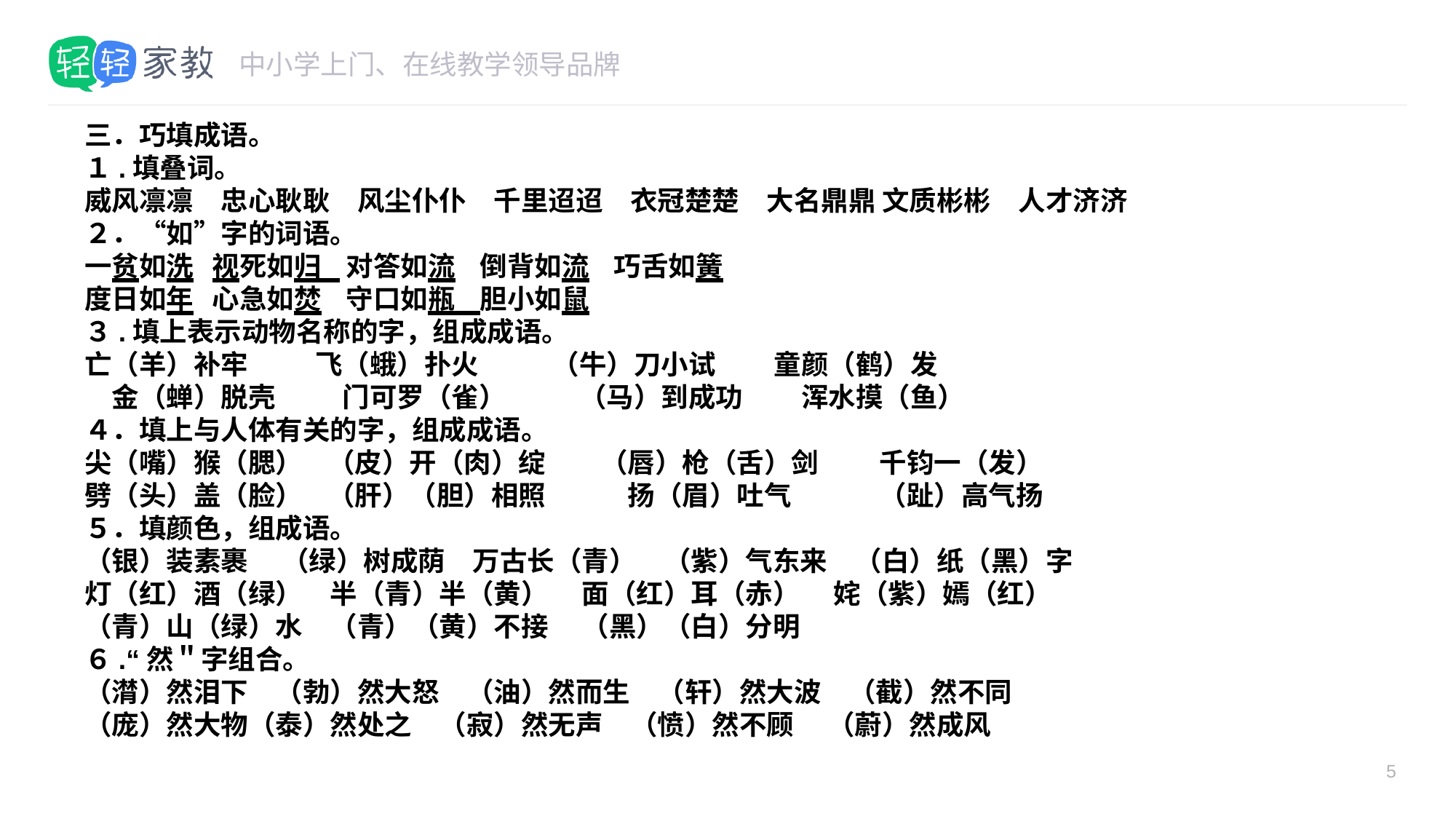

#
三．巧填成语。
１.填叠词。
威风凛凛　忠心耿耿　风尘仆仆　千里迢迢　衣冠楚楚　大名鼎鼎 文质彬彬　人才济济
２．“如”字的词语。
一贫如洗   视死如归    对答如流    倒背如流    巧舌如簧
度日如年   心急如焚    守口如瓶    胆小如鼠
３.填上表示动物名称的字，组成成语。
亡（羊）补牢　  　飞（蛾）扑火　   　（牛）刀小试　     童颜（鹤）发
　金（蝉）脱壳　　  门可罗（雀）　　   （马）到成功　     浑水摸（鱼）
４．填上与人体有关的字，组成成语。
尖（嘴）猴（腮）    （皮）开（肉）绽　　（唇）枪（舌）剑　　 千钧一（发）
劈（头）盖（脸）    （肝）（胆）相照　　　扬（眉）吐气　　　 （趾）高气扬
５．填颜色，组成语。
（银）装素裹　 （绿）树成荫　万古长（青）　（紫）气东来　（白）纸（黑）字
灯（红）酒（绿）　半（青）半（黄）　 面（红）耳（赤）　 姹（紫）嫣（红）
（青）山（绿）水　（青）（黄）不接　 （黑）（白）分明
６.“然＂字组合。
（潸）然泪下　（勃）然大怒　（油）然而生　（轩）然大波　（截）然不同
（庞）然大物（泰）然处之　（寂）然无声　（愤）然不顾　 （蔚）然成风

5